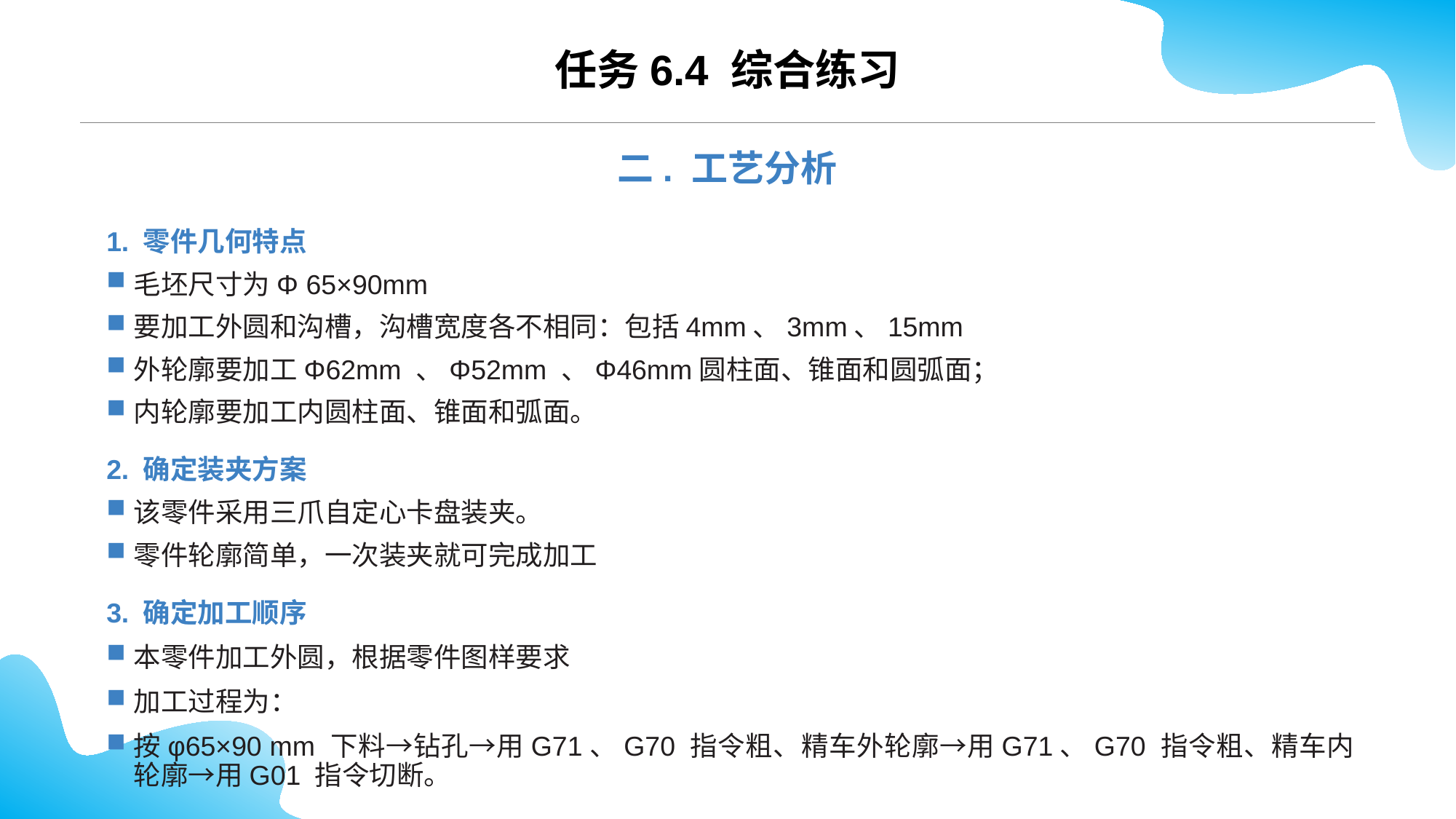

CONTENTS
任务6.4 综合练习
二. 工艺分析
1. 零件几何特点
毛坯尺寸为Φ 65×90mm
要加工外圆和沟槽，沟槽宽度各不相同：包括4mm、3mm、15mm
外轮廓要加工Φ62mm 、Φ52mm 、Φ46mm圆柱面、锥面和圆弧面；
内轮廓要加工内圆柱面、锥面和弧面。
2. 确定装夹方案
该零件采用三爪自定心卡盘装夹。
零件轮廓简单，一次装夹就可完成加工
3. 确定加工顺序
本零件加工外圆，根据零件图样要求
加工过程为：
按φ65×90 mm 下料→钻孔→用G71、G70 指令粗、精车外轮廓→用G71、G70 指令粗、精车内轮廓→用G01 指令切断。